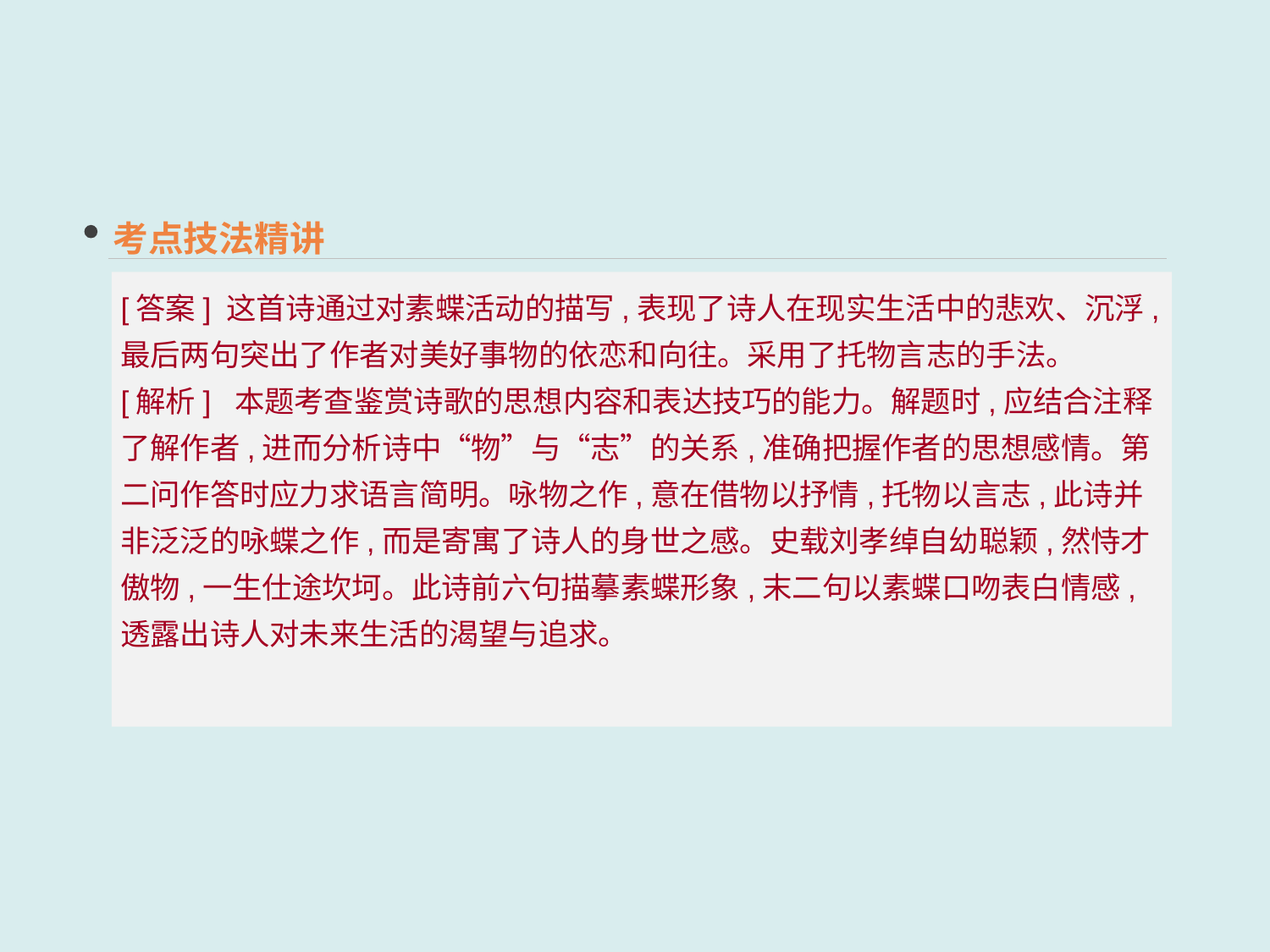

考点技法精讲

[答案] 这首诗通过对素蝶活动的描写,表现了诗人在现实生活中的悲欢、沉浮,最后两句突出了作者对美好事物的依恋和向往。采用了托物言志的手法。
[解析]  本题考查鉴赏诗歌的思想内容和表达技巧的能力。解题时,应结合注释了解作者,进而分析诗中“物”与“志”的关系,准确把握作者的思想感情。第二问作答时应力求语言简明。咏物之作,意在借物以抒情,托物以言志,此诗并非泛泛的咏蝶之作,而是寄寓了诗人的身世之感。史载刘孝绰自幼聪颖,然恃才傲物,一生仕途坎坷。此诗前六句描摹素蝶形象,末二句以素蝶口吻表白情感,透露出诗人对未来生活的渴望与追求。